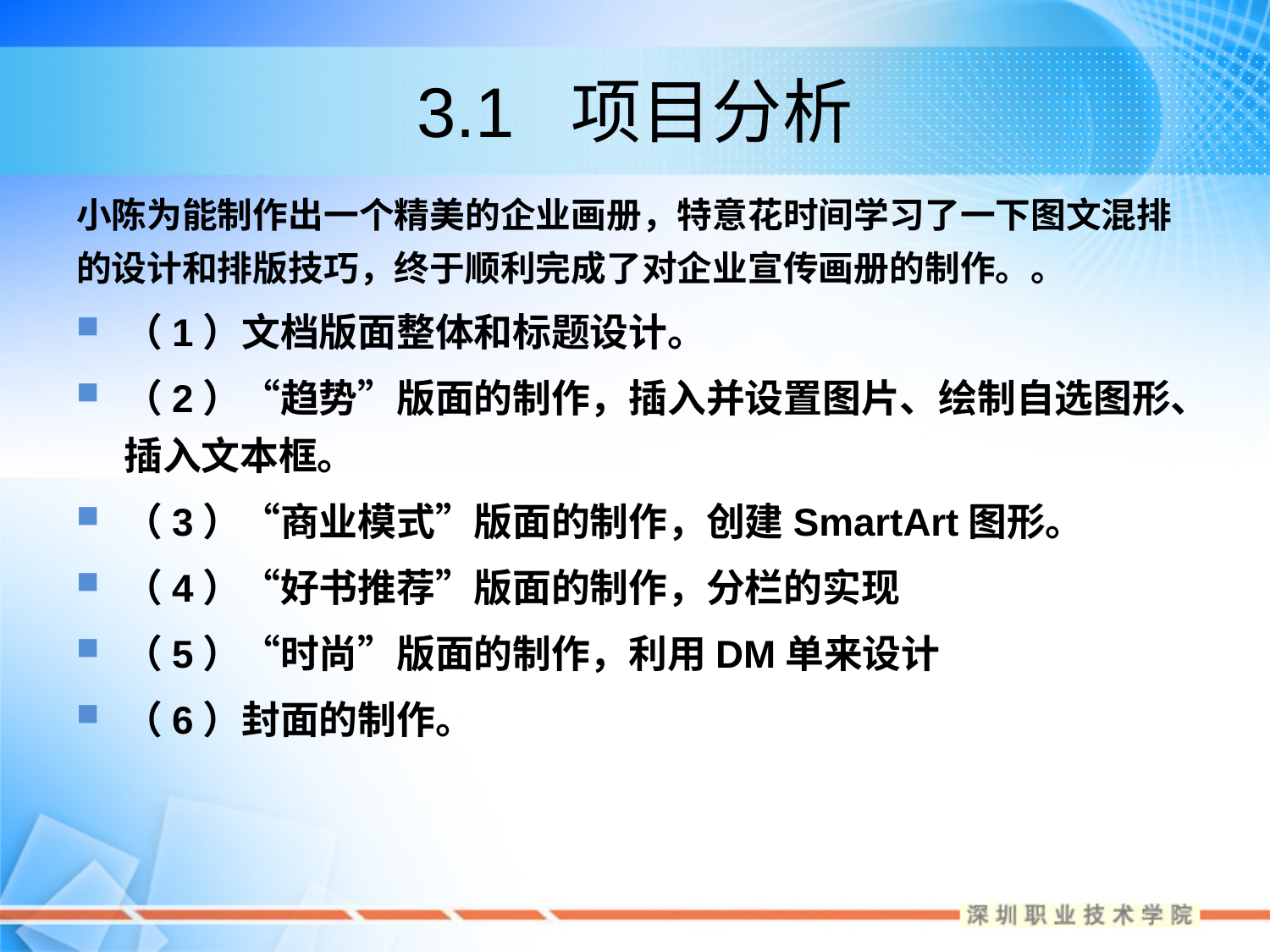

# 3.1  项目分析
小陈为能制作出一个精美的企业画册，特意花时间学习了一下图文混排的设计和排版技巧，终于顺利完成了对企业宣传画册的制作。。
（1）文档版面整体和标题设计。
（2）“趋势”版面的制作，插入并设置图片、绘制自选图形、插入文本框。
（3）“商业模式”版面的制作，创建SmartArt图形。
（4）“好书推荐”版面的制作，分栏的实现
（5）“时尚”版面的制作，利用DM单来设计
（6）封面的制作。